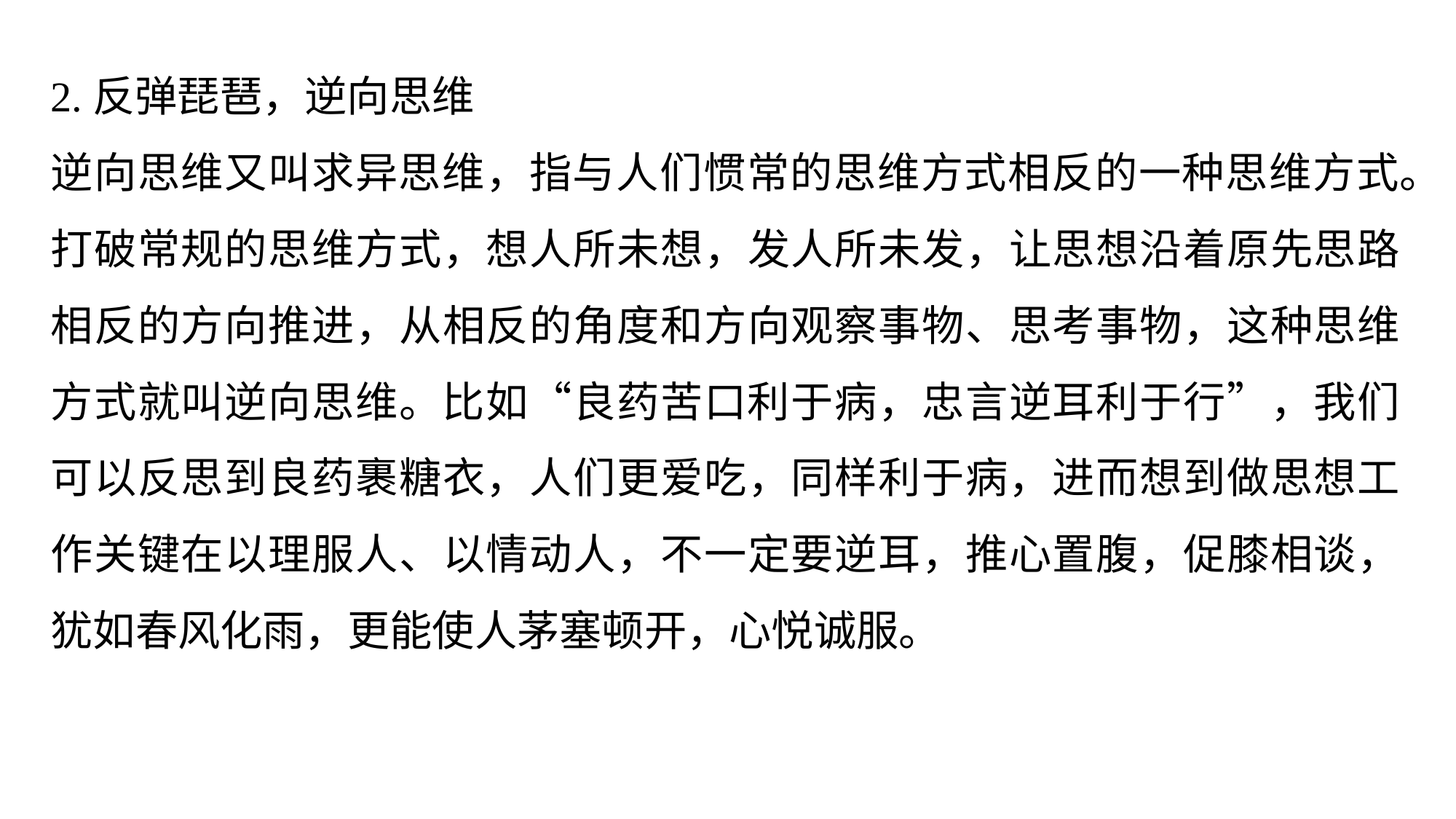

2.反弹琵琶，逆向思维
逆向思维又叫求异思维，指与人们惯常的思维方式相反的一种思维方式。打破常规的思维方式，想人所未想，发人所未发，让思想沿着原先思路相反的方向推进，从相反的角度和方向观察事物、思考事物，这种思维方式就叫逆向思维。比如“良药苦口利于病，忠言逆耳利于行”，我们可以反思到良药裹糖衣，人们更爱吃，同样利于病，进而想到做思想工作关键在以理服人、以情动人，不一定要逆耳，推心置腹，促膝相谈，犹如春风化雨，更能使人茅塞顿开，心悦诚服。